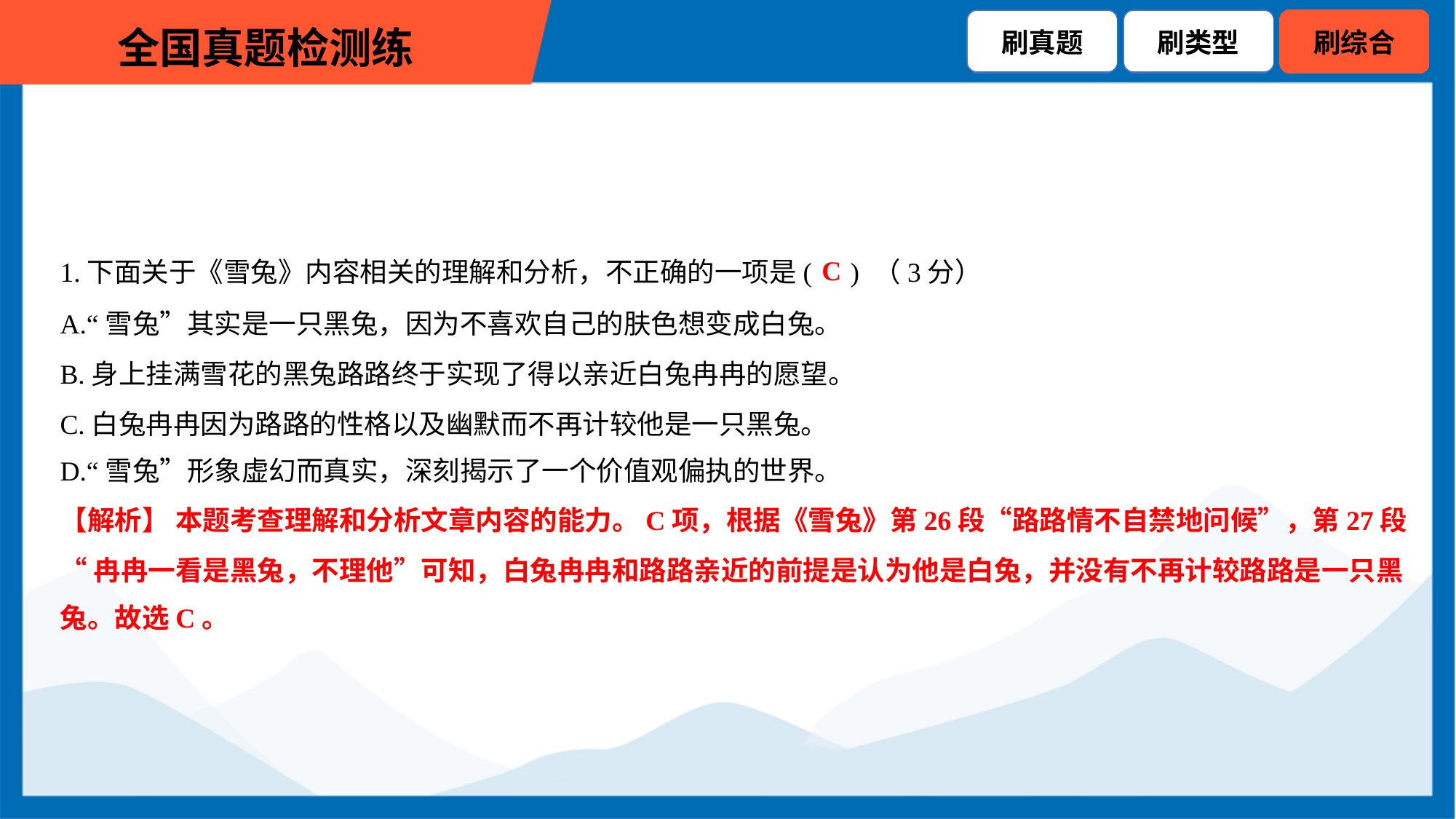

C
1.下面关于《雪兔》内容相关的理解和分析，不正确的一项是(     ) （3分）
A.“雪兔”其实是一只黑兔，因为不喜欢自己的肤色想变成白兔。
B.身上挂满雪花的黑兔路路终于实现了得以亲近白兔冉冉的愿望。
C.白兔冉冉因为路路的性格以及幽默而不再计较他是一只黑兔。
D.“雪兔”形象虚幻而真实，深刻揭示了一个价值观偏执的世界。
【解析】 本题考查理解和分析文章内容的能力。C项，根据《雪兔》第26段“路路情不自禁地问候”，第27段
“冉冉一看是黑兔，不理他”可知，白兔冉冉和路路亲近的前提是认为他是白兔，并没有不再计较路路是一只黑
兔。故选C。